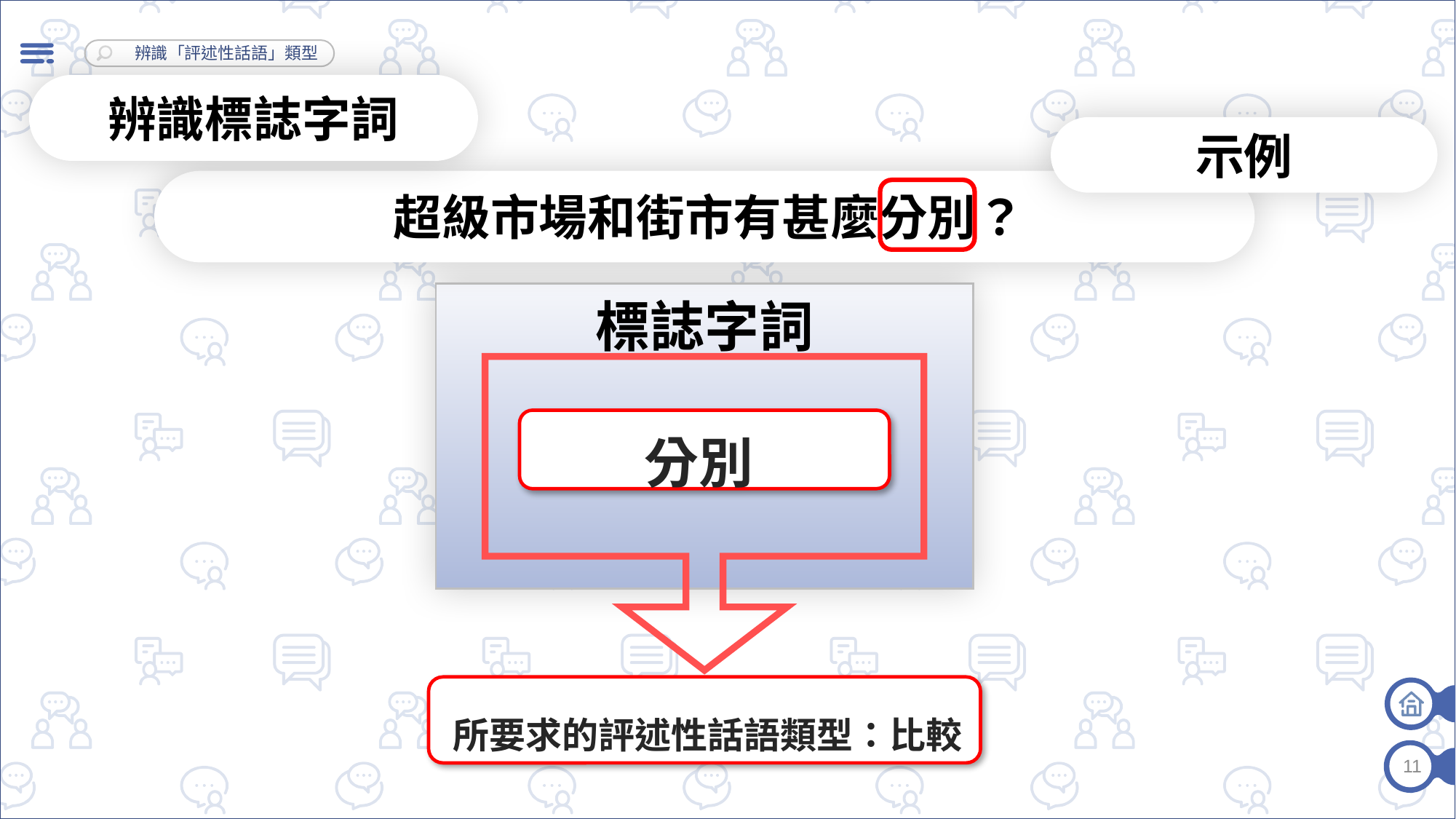

辨識標誌字詞
示例

超級市場和街市有甚麼分別？

標誌字詞

分別

所要求的評述性話語類型：比較
11